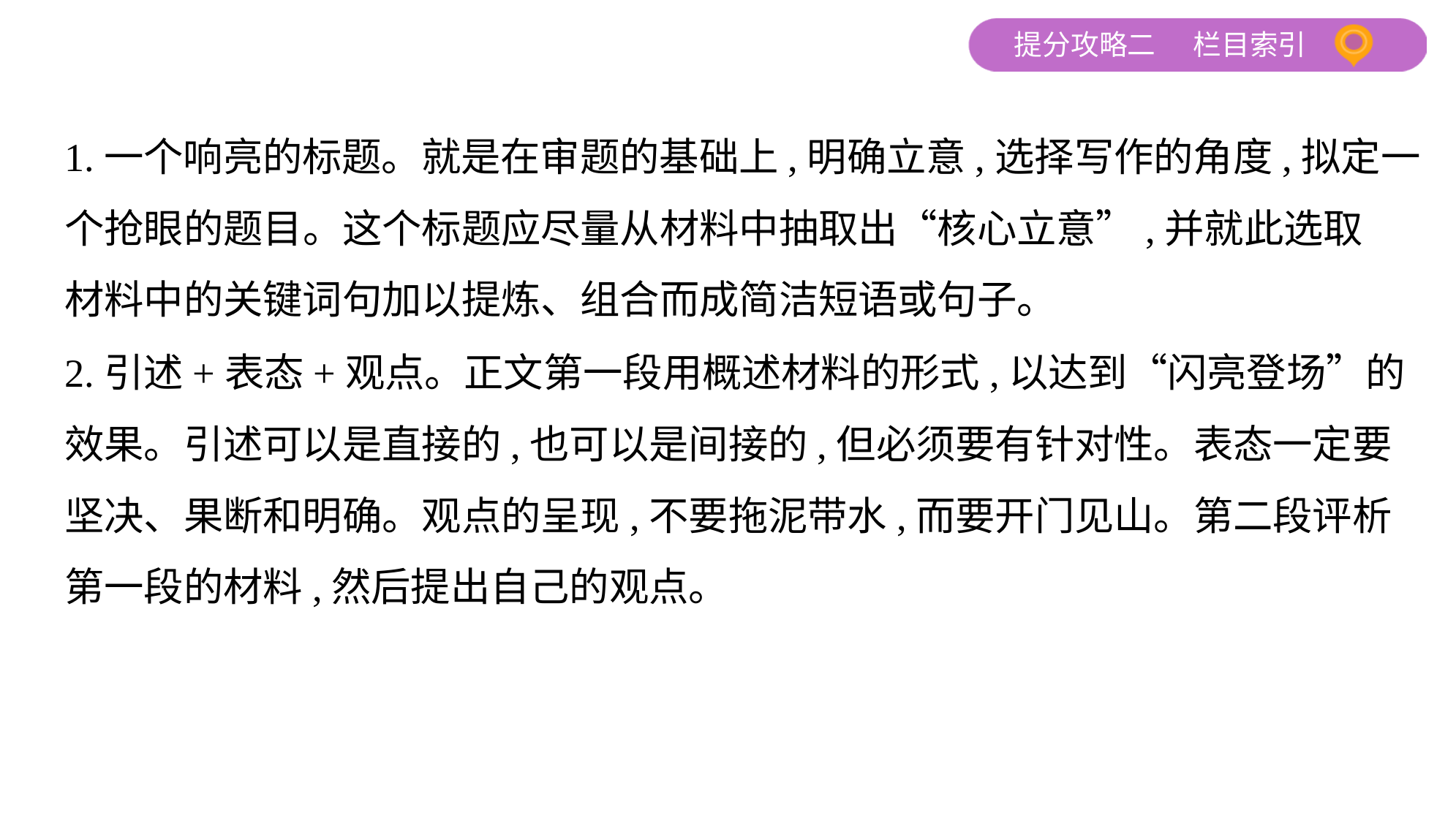

1.一个响亮的标题。就是在审题的基础上,明确立意,选择写作的角度,拟定一
个抢眼的题目。这个标题应尽量从材料中抽取出“核心立意”,并就此选取
材料中的关键词句加以提炼、组合而成简洁短语或句子。
2.引述+表态+观点。正文第一段用概述材料的形式,以达到“闪亮登场”的
效果。引述可以是直接的,也可以是间接的,但必须要有针对性。表态一定要
坚决、果断和明确。观点的呈现,不要拖泥带水,而要开门见山。第二段评析
第一段的材料,然后提出自己的观点。